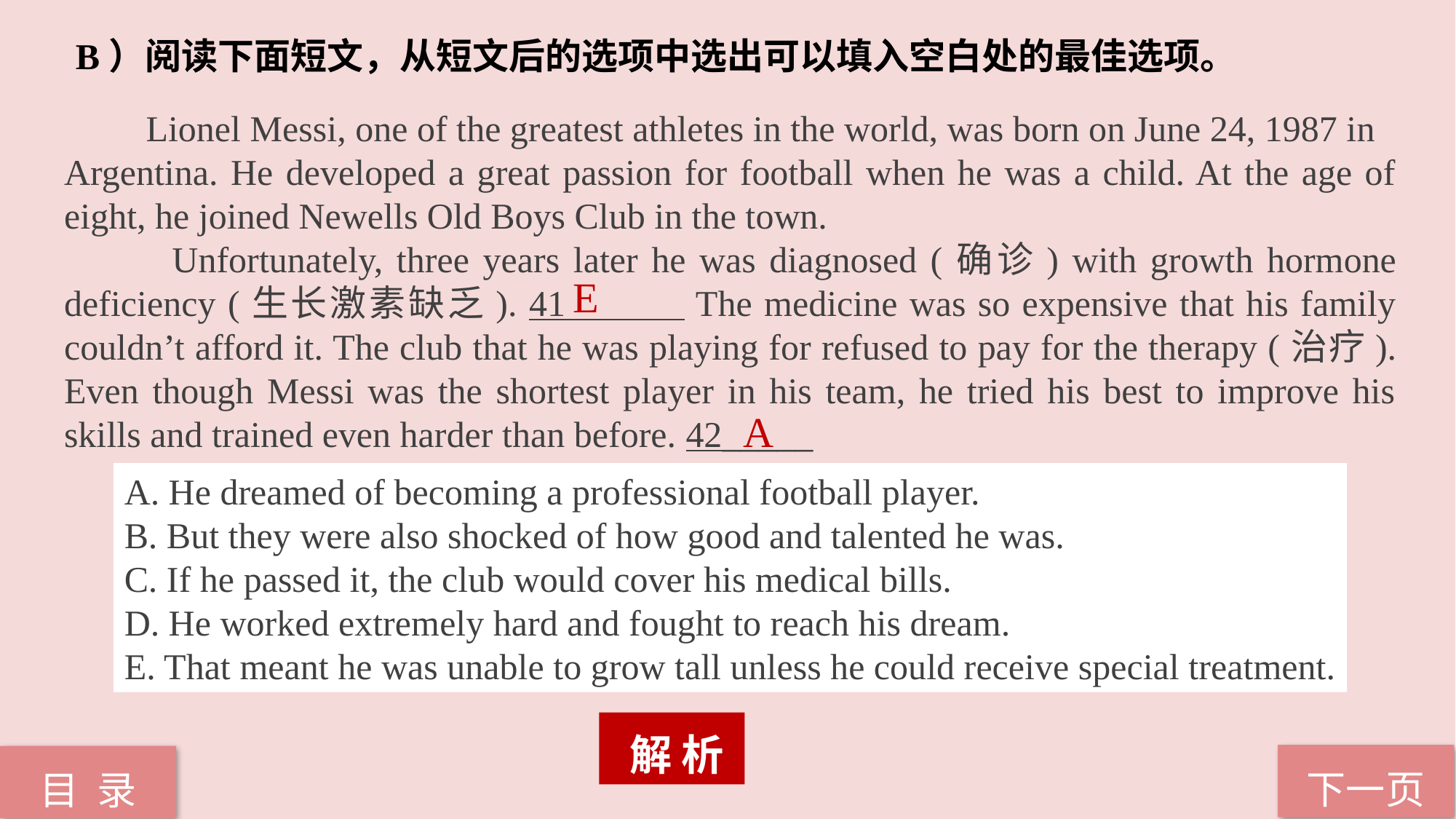

B）阅读下面短文，从短文后的选项中选出可以填入空白处的最佳选项。
         Lionel Messi, one of the greatest athletes in the world, was born on June 24, 1987 in
Argentina. He developed a great passion for football when he was a child. At the age of eight, he joined Newells Old Boys Club in the town.
        Unfortunately, three years later he was diagnosed (确诊) with growth hormone deficiency (生长激素缺乏). 41           The medicine was so expensive that his family couldn’t afford it. The club that he was playing for refused to pay for the therapy (治疗). Even though Messi was the shortest player in his team, he tried his best to improve his skills and trained even harder than before. 42_____
E
A
A. He dreamed of becoming a professional football player.
B. But they were also shocked of how good and talented he was.
C. If he passed it, the club would cover his medical bills.
D. He worked extremely hard and fought to reach his dream.
E. That meant he was unable to grow tall unless he could receive special treatment.
 解 析